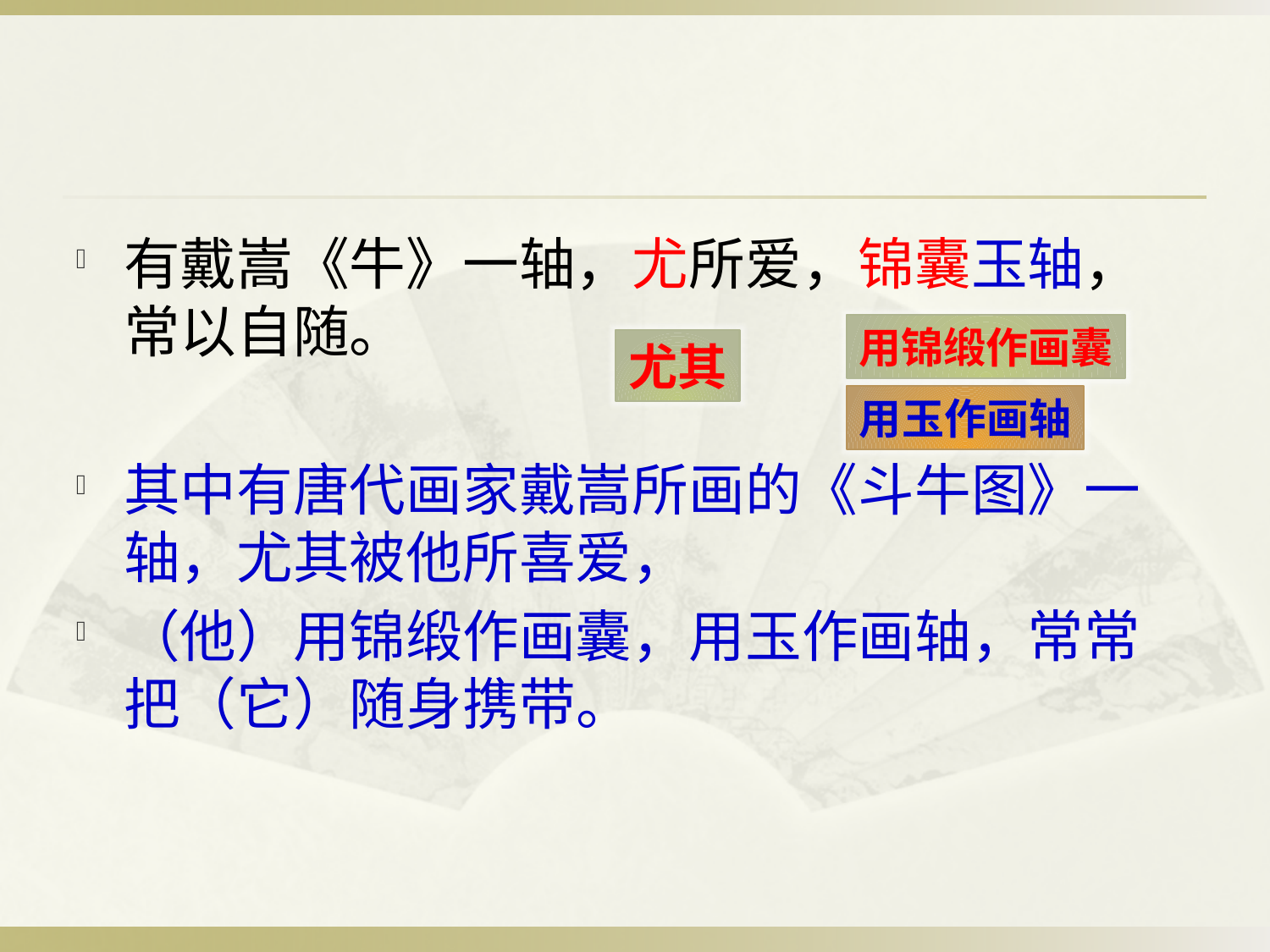

#
有戴嵩《牛》一轴，尤所爱，锦囊玉轴，常以自随。

其中有唐代画家戴嵩所画的《斗牛图》一轴，尤其被他所喜爱，
（他）用锦缎作画囊，用玉作画轴，常常把（它）随身携带。

用锦缎作画囊
尤其
用玉作画轴